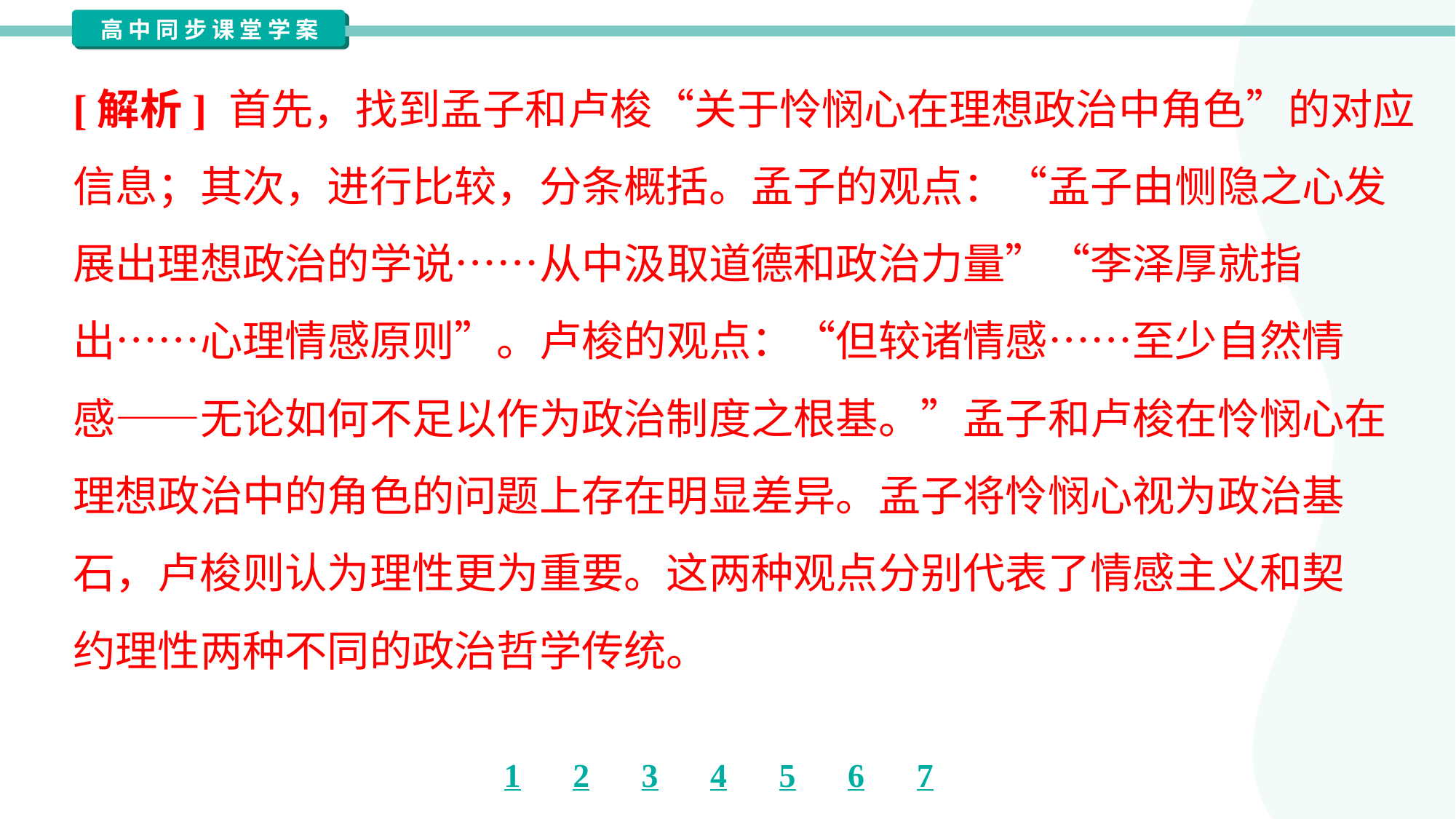

[解析] 首先，找到孟子和卢梭“关于怜悯心在理想政治中角色”的对应
信息；其次，进行比较，分条概括。孟子的观点：“孟子由恻隐之心发
展出理想政治的学说……从中汲取道德和政治力量”“李泽厚就指
出……心理情感原则”。卢梭的观点：“但较诸情感……至少自然情
感——无论如何不足以作为政治制度之根基。”孟子和卢梭在怜悯心在
理想政治中的角色的问题上存在明显差异。孟子将怜悯心视为政治基
石，卢梭则认为理性更为重要。这两种观点分别代表了情感主义和契
约理性两种不同的政治哲学传统。